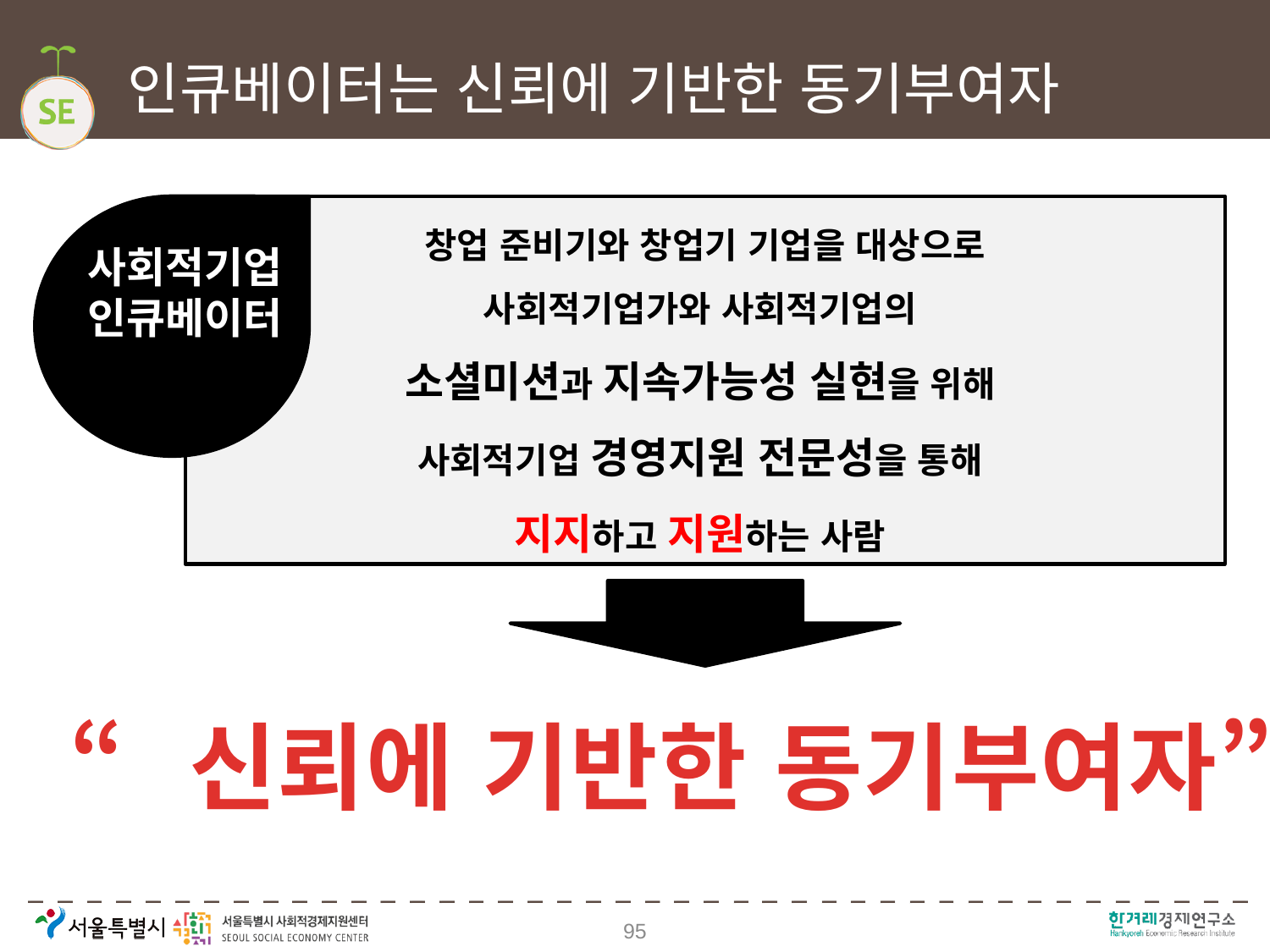

# 인큐베이터는 신뢰에 기반한 동기부여자
사회적기업
인큐베이터
창업 준비기와 창업기 기업을 대상으로
사회적기업가와 사회적기업의
소셜미션과 지속가능성 실현을 위해
사회적기업 경영지원 전문성을 통해
지지하고 지원하는 사람

“신뢰에 기반한 동기부여자”
95